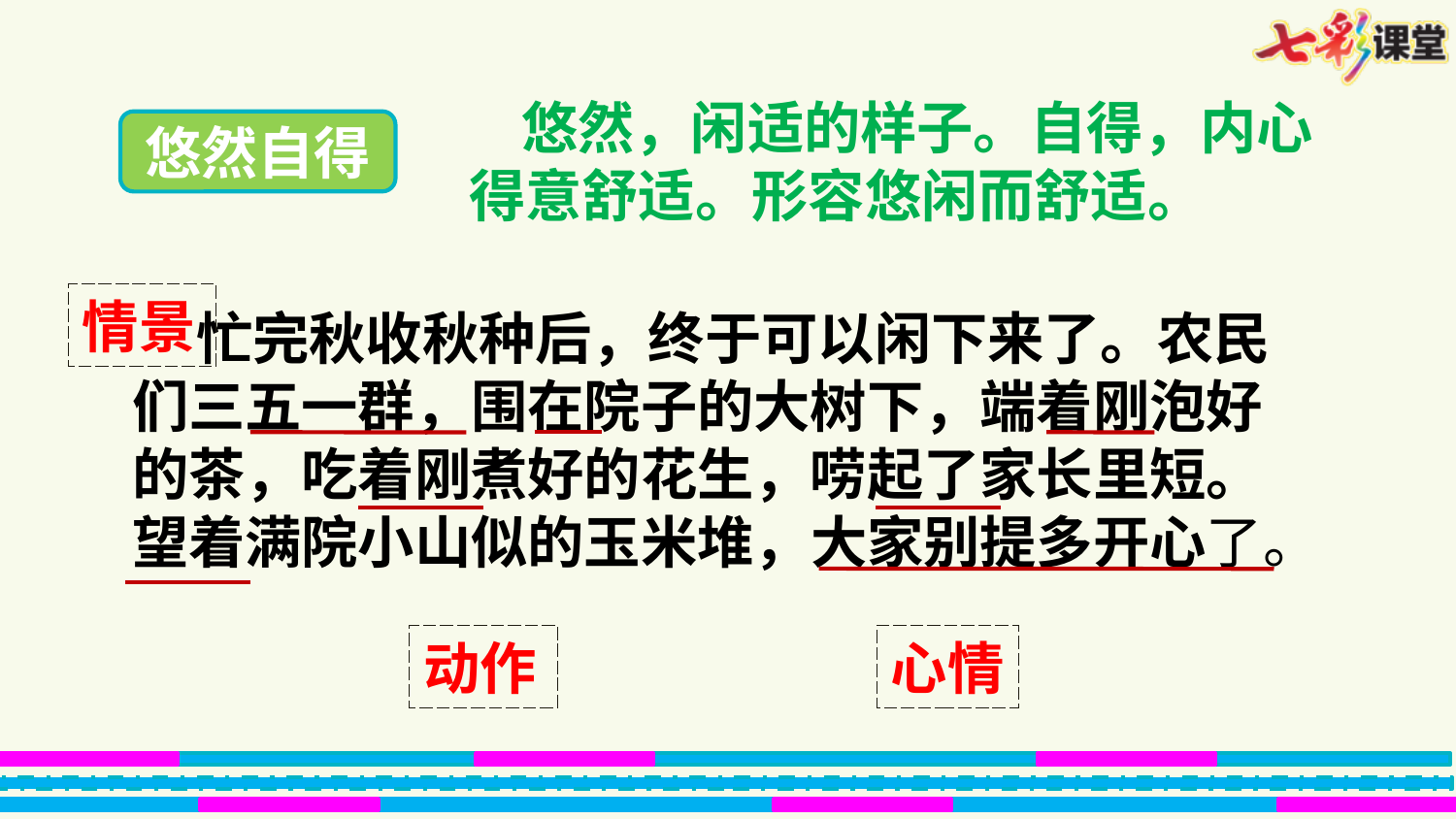

悠然，闲适的样子。自得，内心得意舒适。形容悠闲而舒适。
悠然自得
情景
    忙完秋收秋种后，终于可以闲下来了。农民们三五一群，围在院子的大树下，端着刚泡好的茶，吃着刚煮好的花生，唠起了家长里短。望着满院小山似的玉米堆，大家别提多开心了。

动作
心情